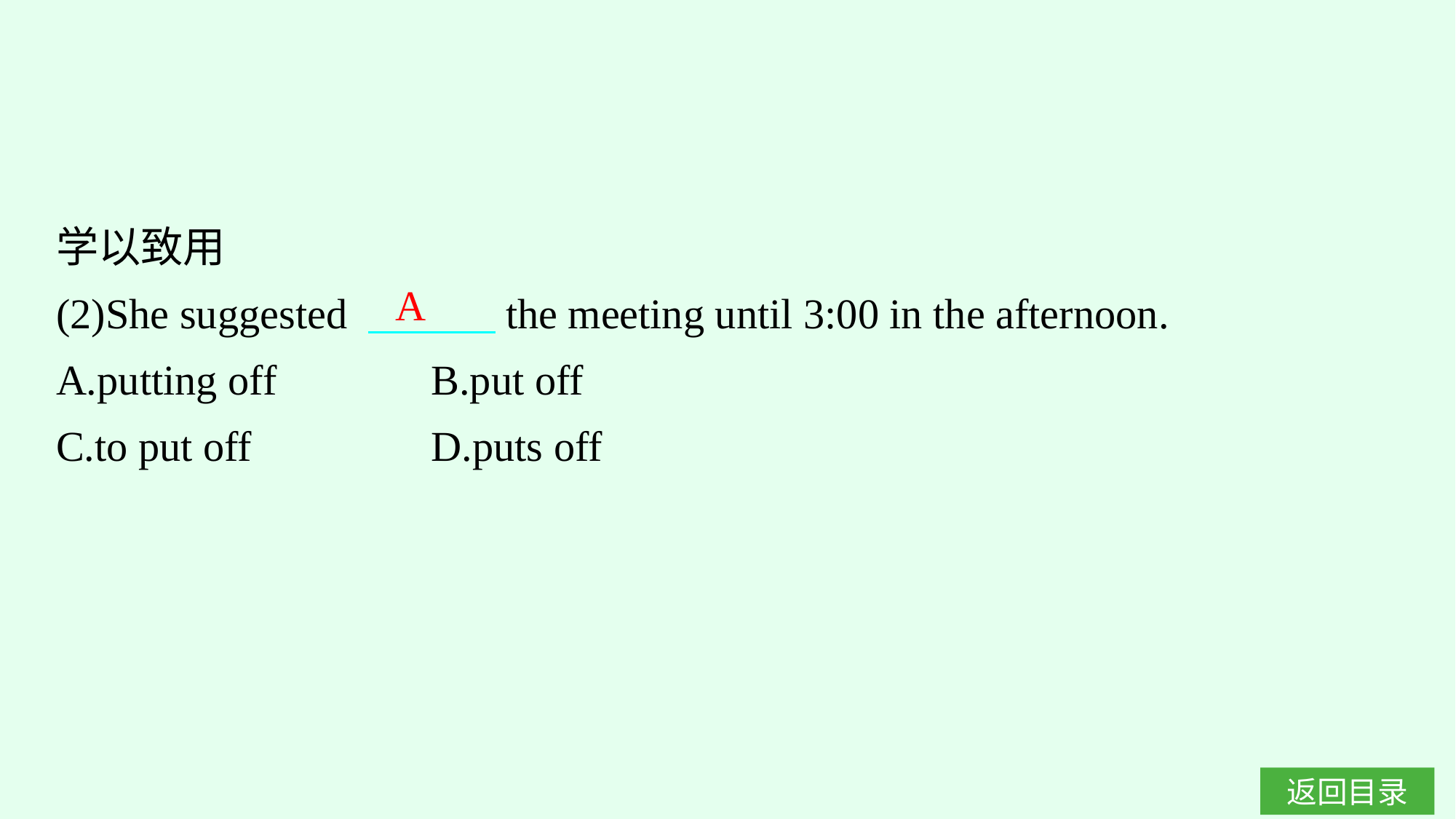

学以致用
(2)She suggested 　　　the meeting until 3:00 in the afternoon.
A.putting off　　　	B.put off
C.to put off		D.puts off
A